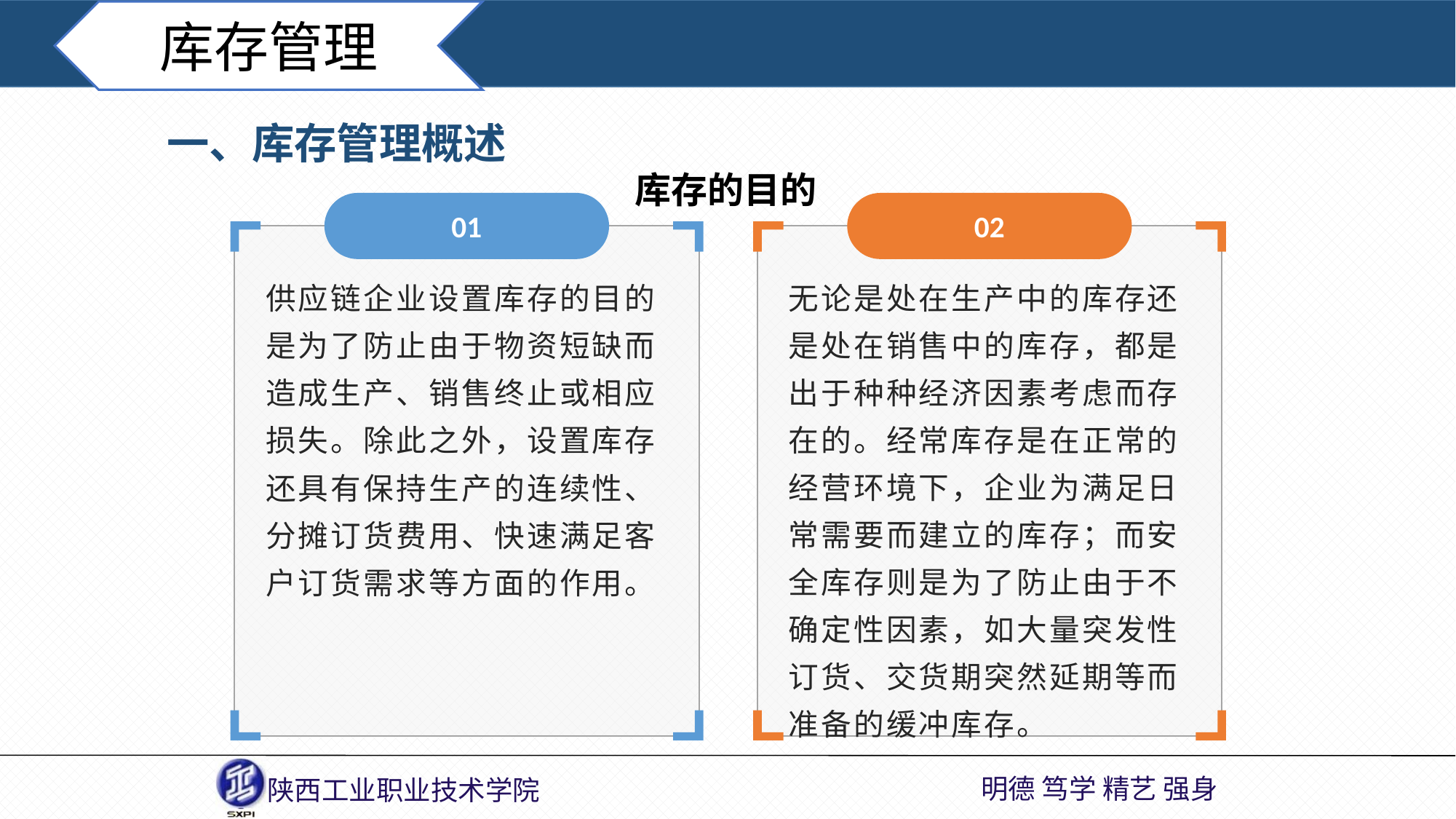

库存管理
一、库存管理概述
库存的目的
01
02

供应链企业设置库存的目的是为了防止由于物资短缺而造成生产、销售终止或相应损失。除此之外，设置库存还具有保持生产的连续性、分摊订货费用、快速满足客户订货需求等方面的作用。
无论是处在生产中的库存还是处在销售中的库存，都是出于种种经济因素考虑而存在的。经常库存是在正常的经营环境下，企业为满足日常需要而建立的库存；而安全库存则是为了防止由于不确定性因素，如大量突发性订货、交货期突然延期等而准备的缓冲库存。